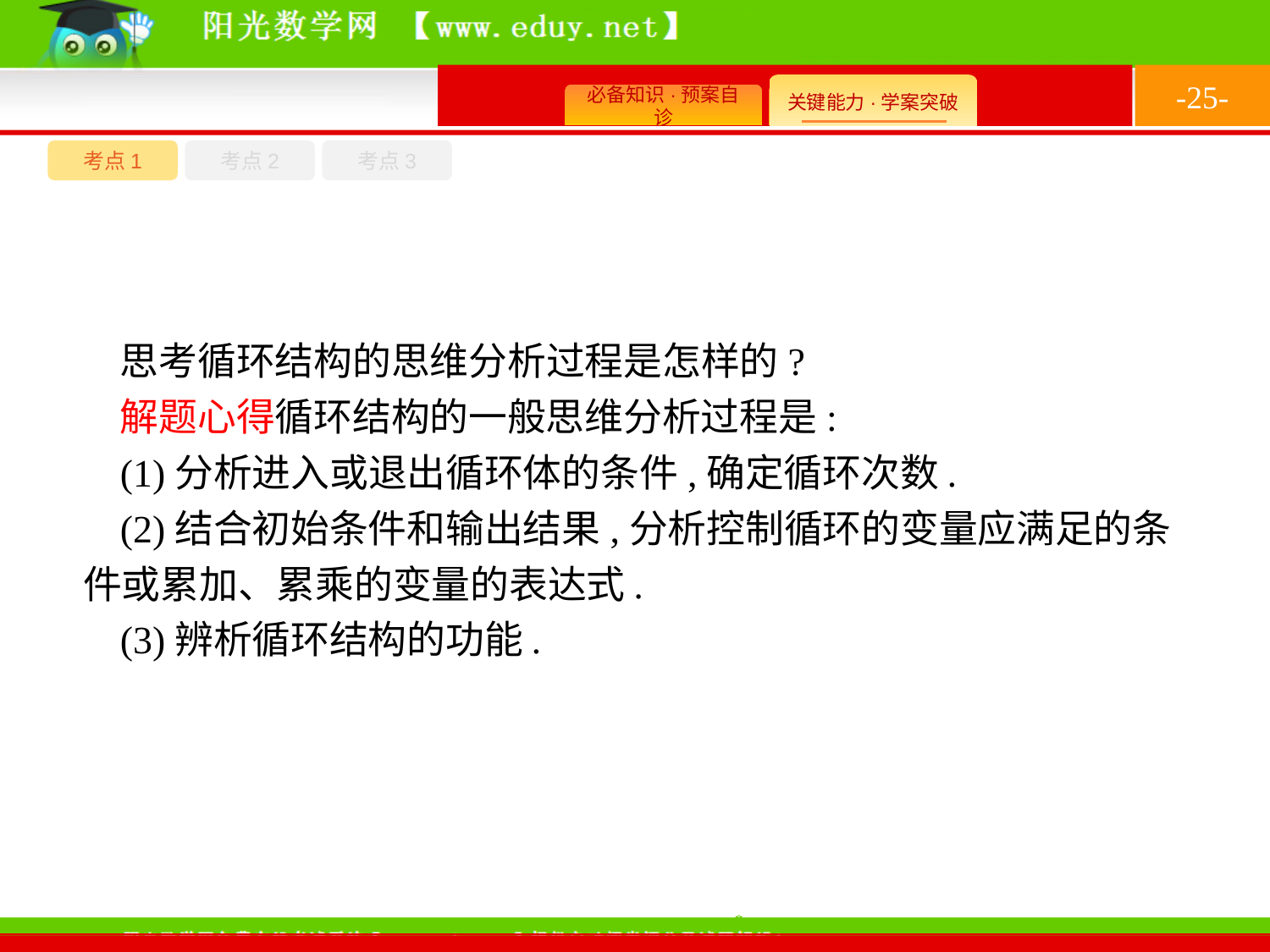

-25-
考点1
考点3
考点2
思考循环结构的思维分析过程是怎样的?
解题心得循环结构的一般思维分析过程是:
(1)分析进入或退出循环体的条件,确定循环次数.
(2)结合初始条件和输出结果,分析控制循环的变量应满足的条件或累加、累乘的变量的表达式.
(3)辨析循环结构的功能.